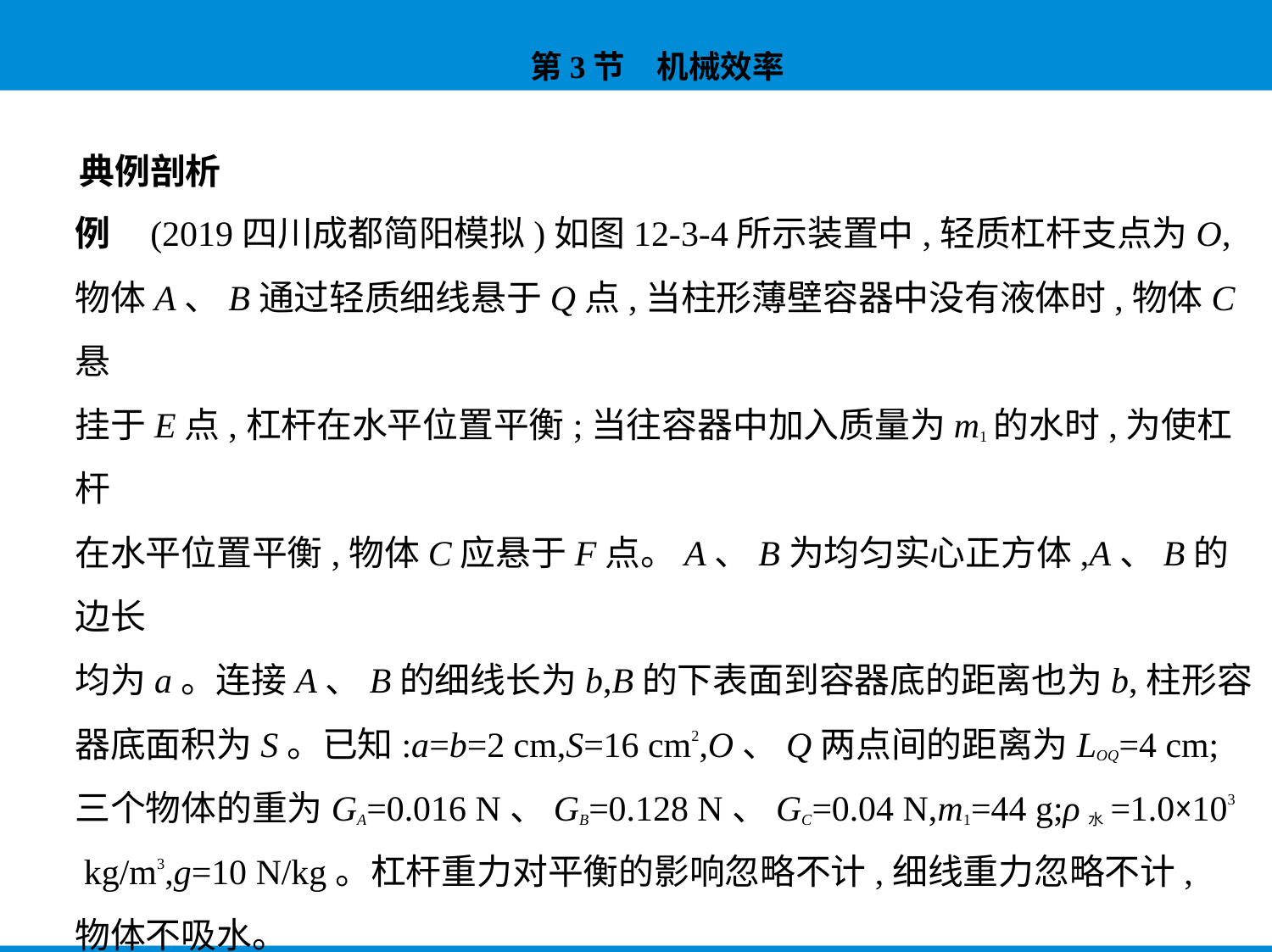

典例剖析
例    (2019四川成都简阳模拟)如图12-3-4所示装置中,轻质杠杆支点为O,
物体A、B通过轻质细线悬于Q点,当柱形薄壁容器中没有液体时,物体C悬
挂于E点,杠杆在水平位置平衡;当往容器中加入质量为m1的水时,为使杠杆
在水平位置平衡,物体C应悬于F点。A、B为均匀实心正方体,A、B的边长
均为a。连接A、B的细线长为b,B的下表面到容器底的距离也为b,柱形容
器底面积为S。已知:a=b=2 cm,S=16 cm2,O、Q两点间的距离为LOQ=4 cm;
三个物体的重为GA=0.016 N、GB=0.128 N、GC=0.04 N,m1=44 g;ρ水=1.0×103
 kg/m3,g=10 N/kg。杠杆重力对平衡的影响忽略不计,细线重力忽略不计,
物体不吸水。